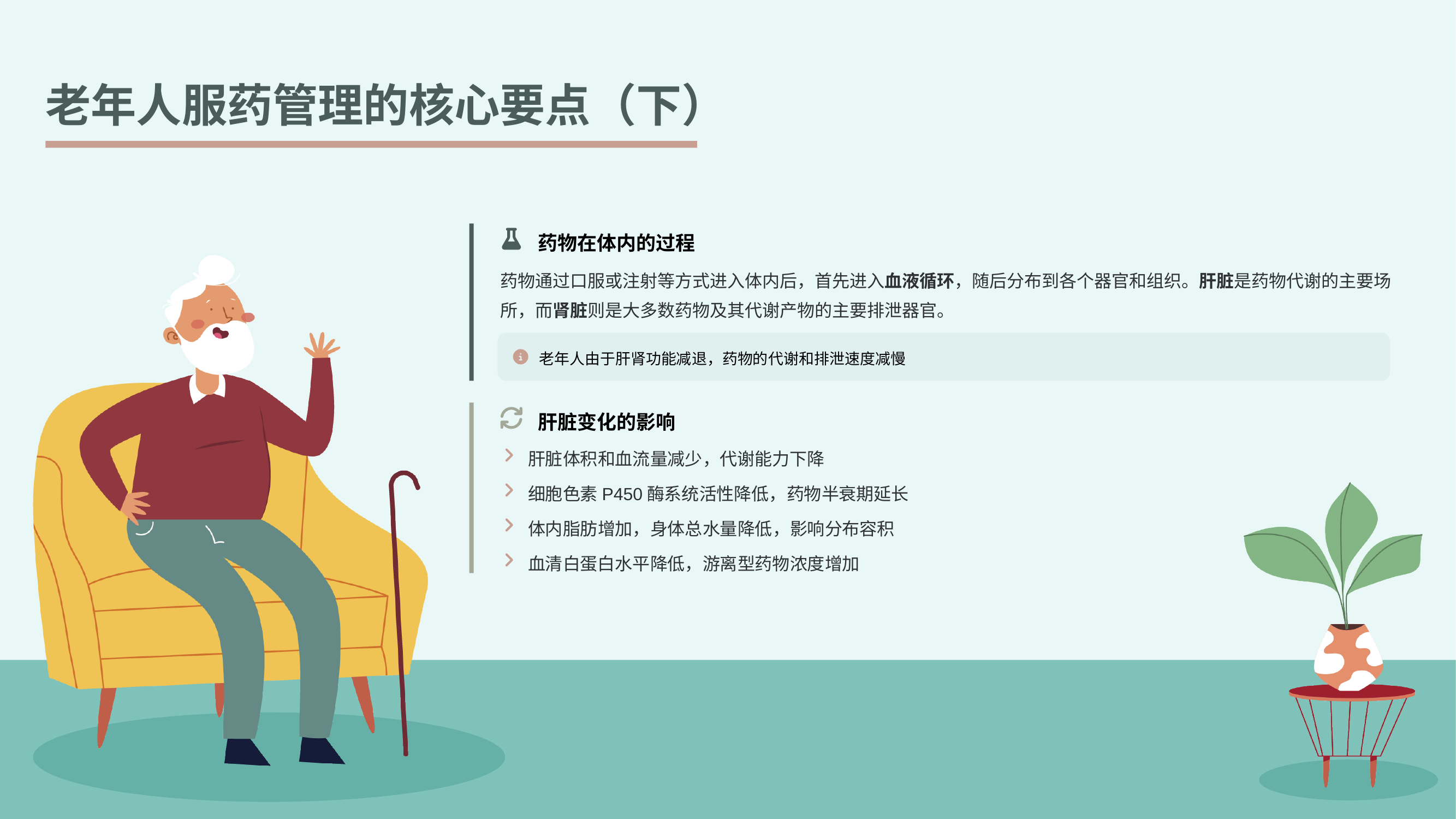

老年人服药管理的核心要点（下）

药物在体内的过程

药物通过口服或注射等方式进入体内后，首先进入血液循环，随后分布到各个器官和组织。肝脏是药物代谢的主要场所，而肾脏则是大多数药物及其代谢产物的主要排泄器官。

老年人由于肝肾功能减退，药物的代谢和排泄速度减慢

肝脏变化的影响

肝脏体积和血流量减少，代谢能力下降

细胞色素P450酶系统活性降低，药物半衰期延长

体内脂肪增加，身体总水量降低，影响分布容积

血清白蛋白水平降低，游离型药物浓度增加